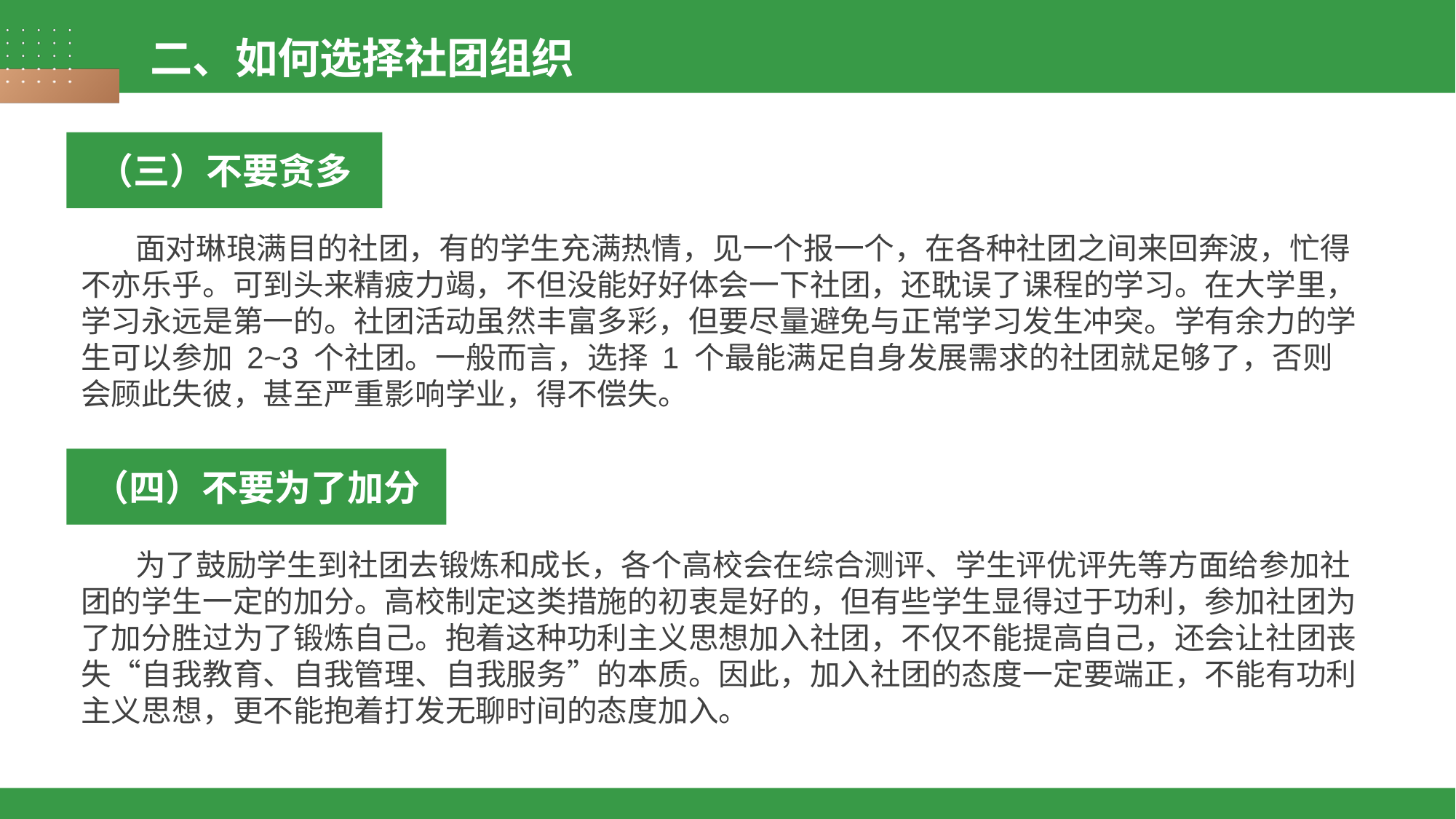

二、如何选择社团组织
（三）不要贪多
       面对琳琅满目的社团，有的学生充满热情，见一个报一个，在各种社团之间来回奔波，忙得不亦乐乎。可到头来精疲力竭，不但没能好好体会一下社团，还耽误了课程的学习。在大学里，学习永远是第一的。社团活动虽然丰富多彩，但要尽量避免与正常学习发生冲突。学有余力的学生可以参加 2~3 个社团。一般而言，选择 1 个最能满足自身发展需求的社团就足够了，否则会顾此失彼，甚至严重影响学业，得不偿失。
（四）不要为了加分
       为了鼓励学生到社团去锻炼和成长，各个高校会在综合测评、学生评优评先等方面给参加社团的学生一定的加分。高校制定这类措施的初衷是好的，但有些学生显得过于功利，参加社团为了加分胜过为了锻炼自己。抱着这种功利主义思想加入社团，不仅不能提高自己，还会让社团丧失“自我教育、自我管理、自我服务”的本质。因此，加入社团的态度一定要端正，不能有功利主义思想，更不能抱着打发无聊时间的态度加入。